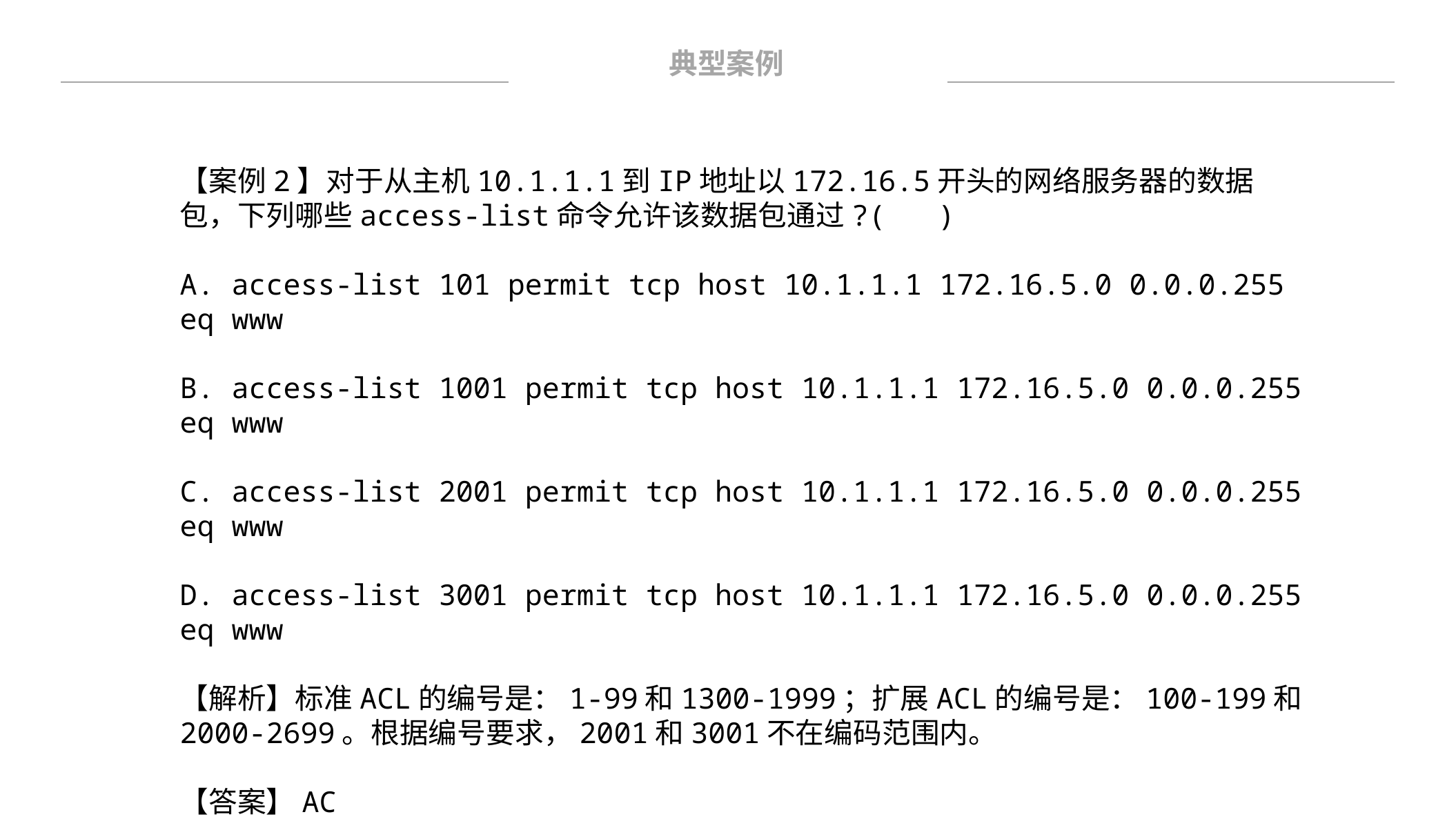

典型案例
【案例2】对于从主机10.1.1.1到IP地址以172.16.5开头的网络服务器的数据包，下列哪些access-list命令允许该数据包通过?(   )
A. access-list 101 permit tcp host 10.1.1.1 172.16.5.0 0.0.0.255 eq www
B. access-list 1001 permit tcp host 10.1.1.1 172.16.5.0 0.0.0.255 eq www
C. access-list 2001 permit tcp host 10.1.1.1 172.16.5.0 0.0.0.255 eq www
D. access-list 3001 permit tcp host 10.1.1.1 172.16.5.0 0.0.0.255 eq www
【解析】标准ACL的编号是：1-99和1300-1999；扩展ACL的编号是：100-199和2000-2699。根据编号要求，2001和3001不在编码范围内。
【答案】AC